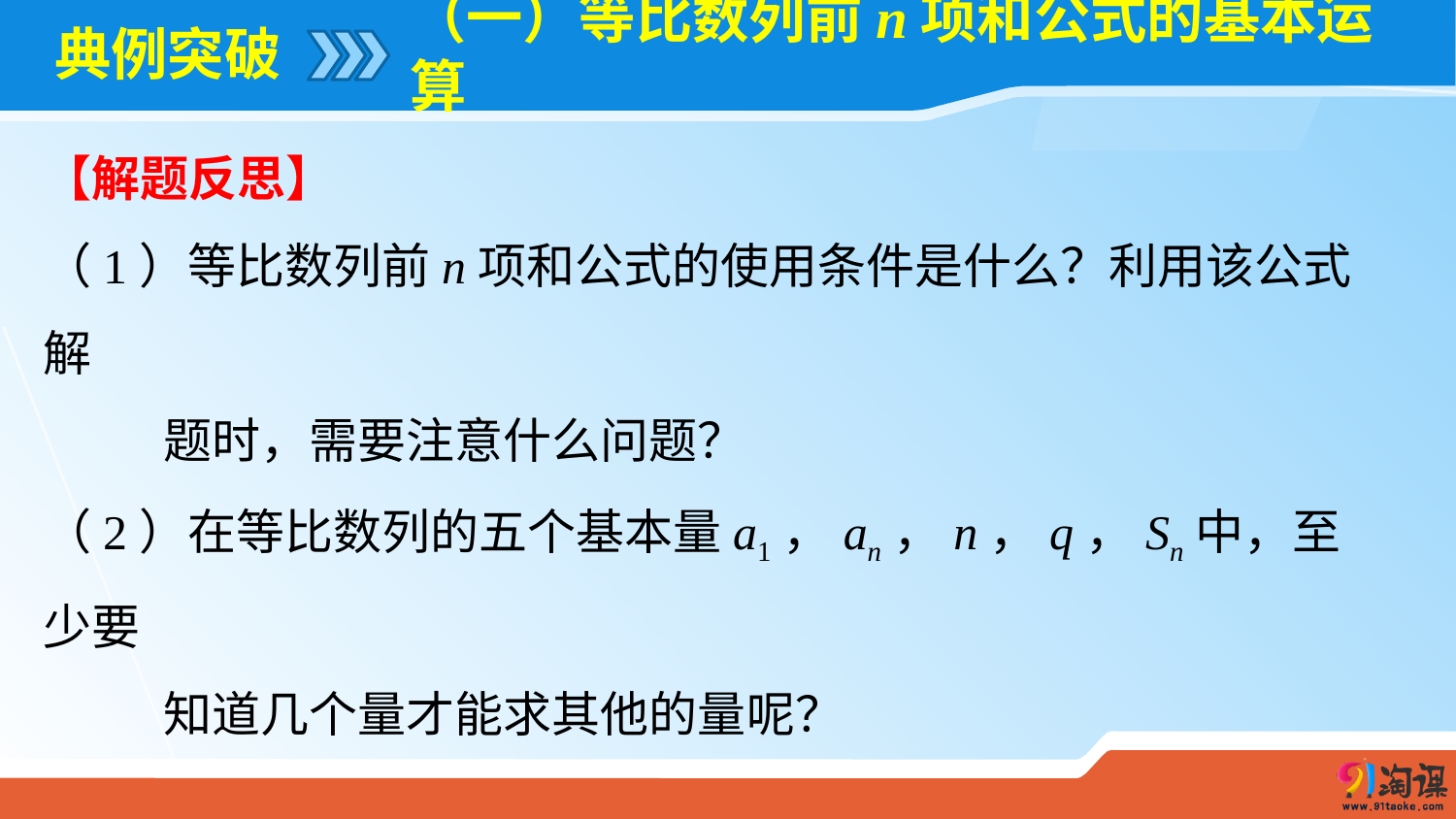

（一）等比数列前n项和公式的基本运算
# 典例突破
【解题反思】
（1）等比数列前n项和公式的使用条件是什么？利用该公式解
          题时，需要注意什么问题？
（2）在等比数列的五个基本量a1，an，n，q，Sn中，至少要
          知道几个量才能求其他的量呢？